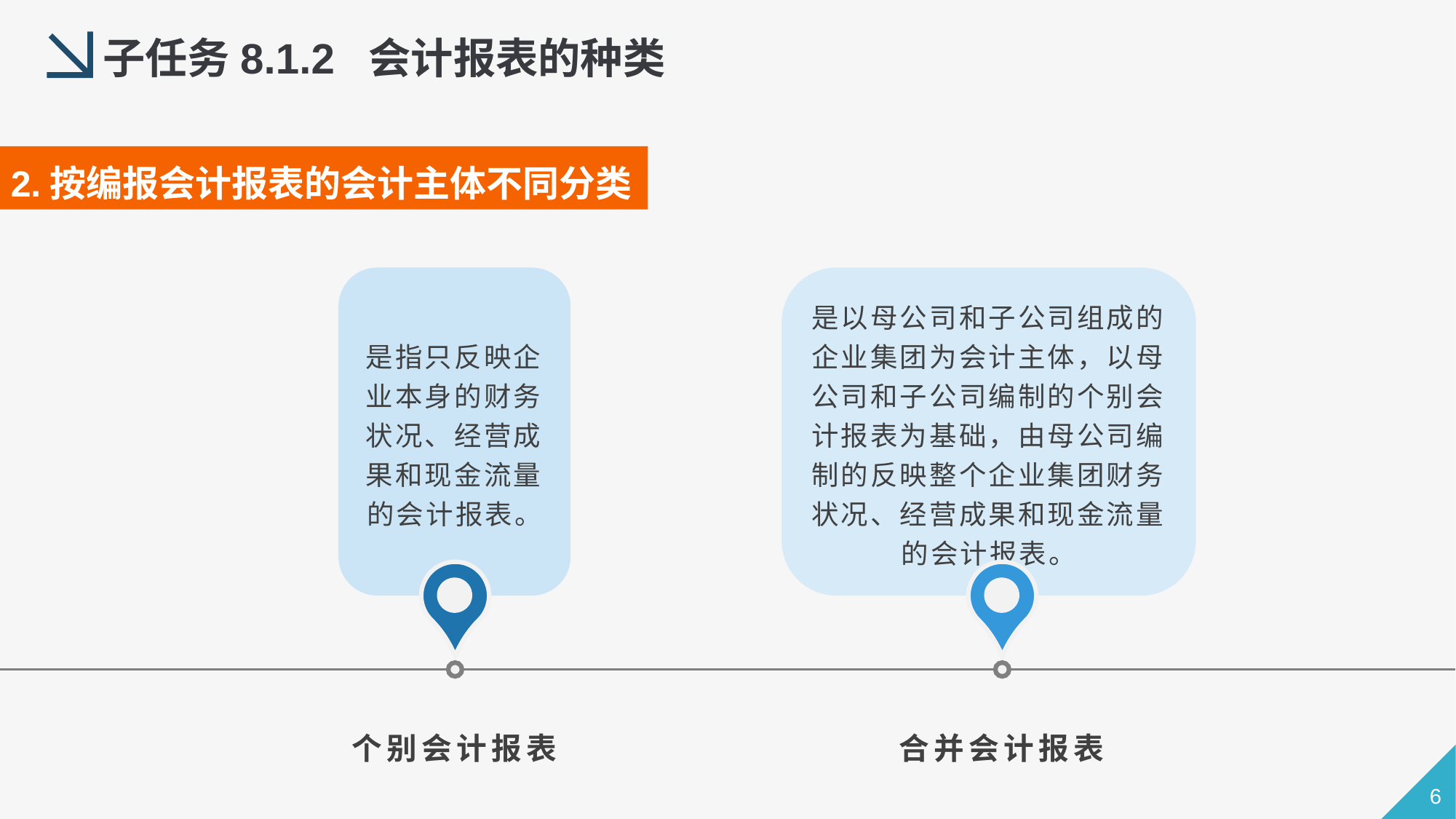

子任务8.1.2  会计报表的种类

2.按编报会计报表的会计主体不同分类
是指只反映企业本身的财务状况、经营成果和现金流量的会计报表。
是以母公司和子公司组成的企业集团为会计主体，以母公司和子公司编制的个别会计报表为基础，由母公司编制的反映整个企业集团财务状况、经营成果和现金流量的会计报表。

个别会计报表
合并会计报表